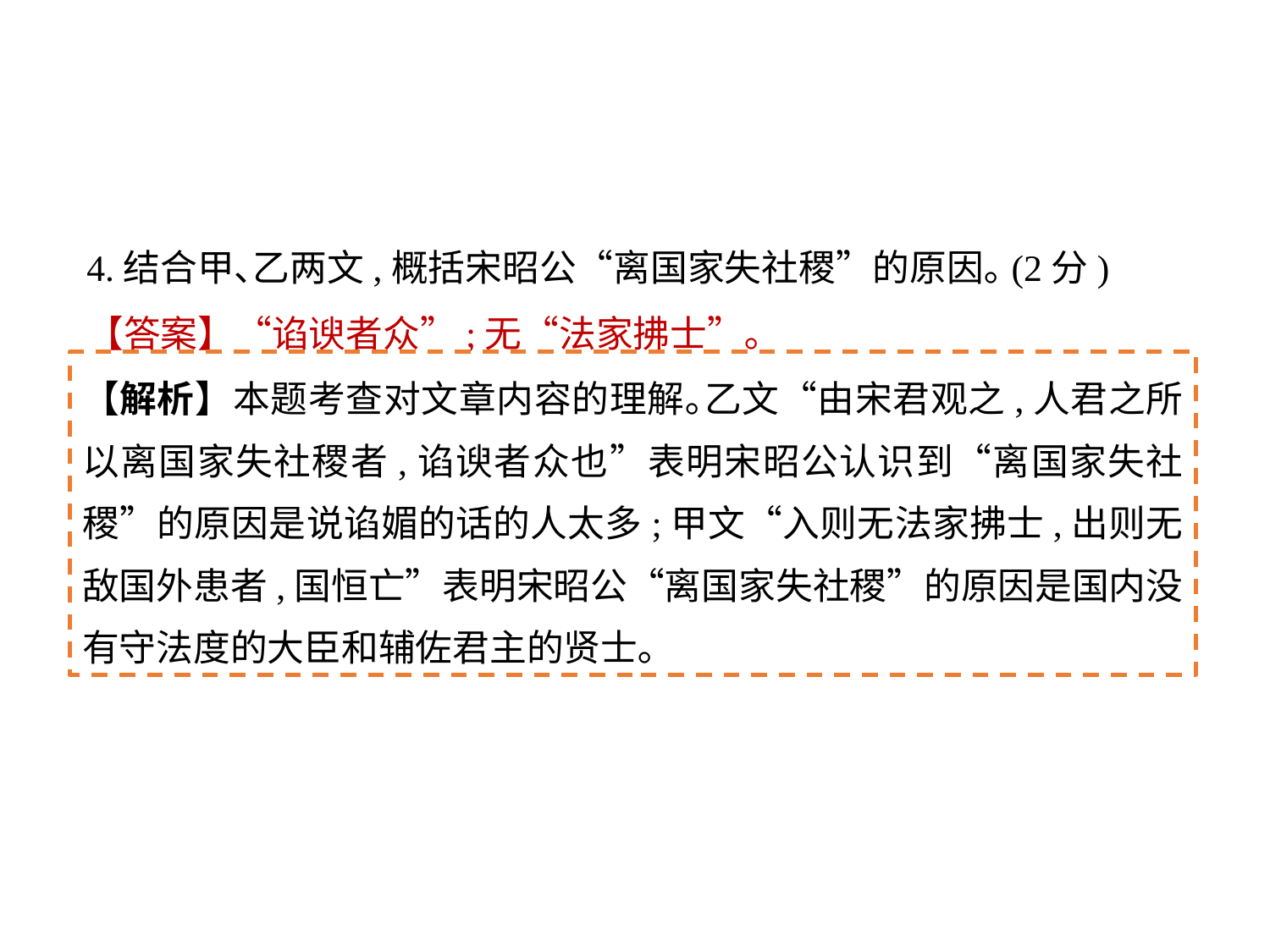

4.结合甲､乙两文,概括宋昭公“离国家失社稷”的原因｡(2分)
【答案】“谄谀者众”;无“法家拂士”｡
【解析】本题考查对文章内容的理解｡乙文“由宋君观之,人君之所以离国家失社稷者,谄谀者众也”表明宋昭公认识到“离国家失社稷”的原因是说谄媚的话的人太多;甲文“入则无法家拂士,出则无敌国外患者,国恒亡”表明宋昭公“离国家失社稷”的原因是国内没有守法度的大臣和辅佐君主的贤士｡